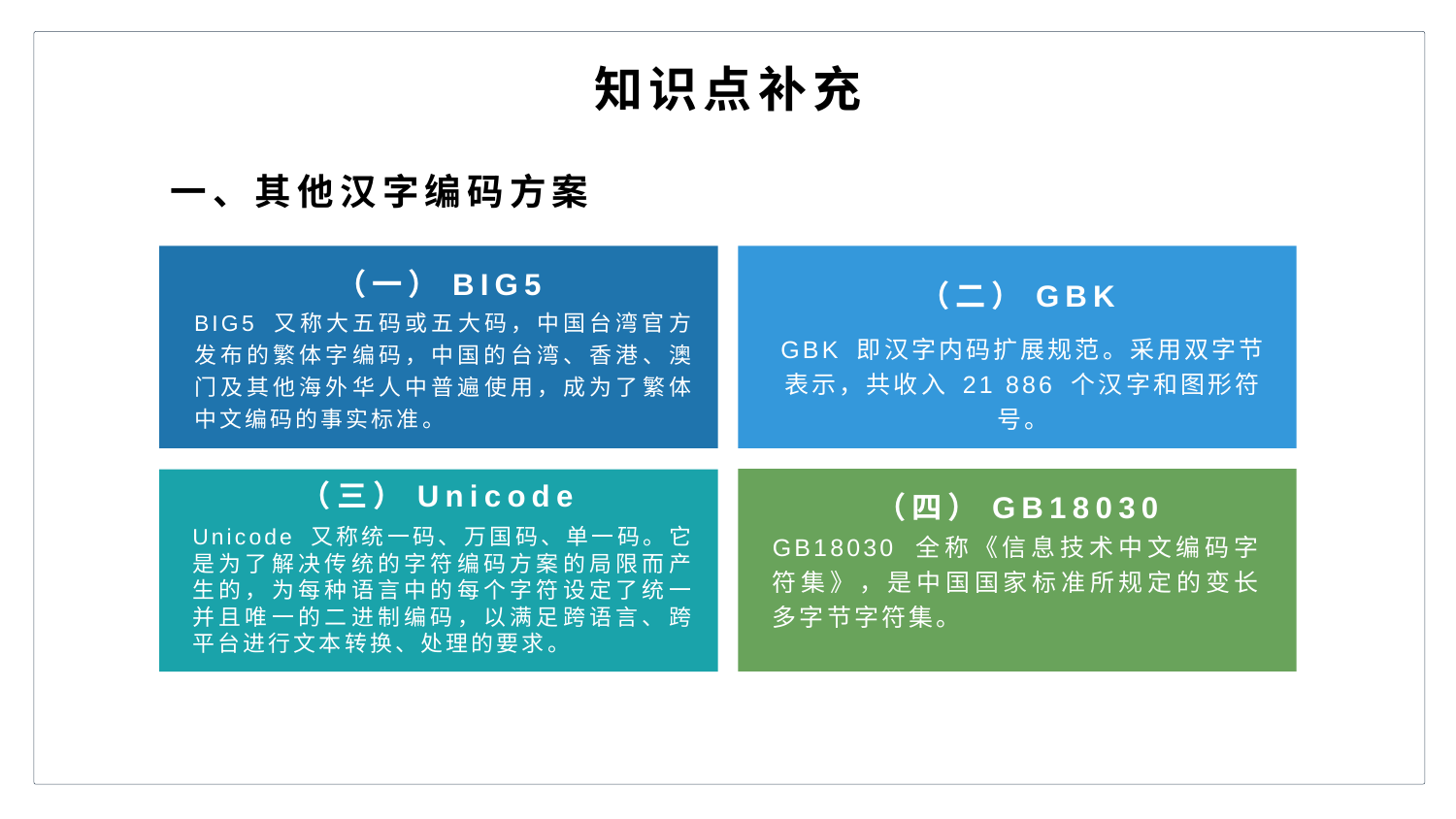

知识点补充
一、其他汉字编码方案

（一）BIG5
（二）GBK
BIG5 又称大五码或五大码，中国台湾官方发布的繁体字编码，中国的台湾、香港、澳门及其他海外华人中普遍使用，成为了繁体中文编码的事实标准。
GBK 即汉字内码扩展规范。采用双字节表示，共收入 21 886 个汉字和图形符号。
（三）Unicode

（四）GB18030
Unicode 又称统一码、万国码、单一码。它是为了解决传统的字符编码方案的局限而产生的，为每种语言中的每个字符设定了统一并且唯一的二进制编码，以满足跨语言、跨平台进行文本转换、处理的要求。
GB18030 全称《信息技术中文编码字符集》，是中国国家标准所规定的变长多字节字符集。